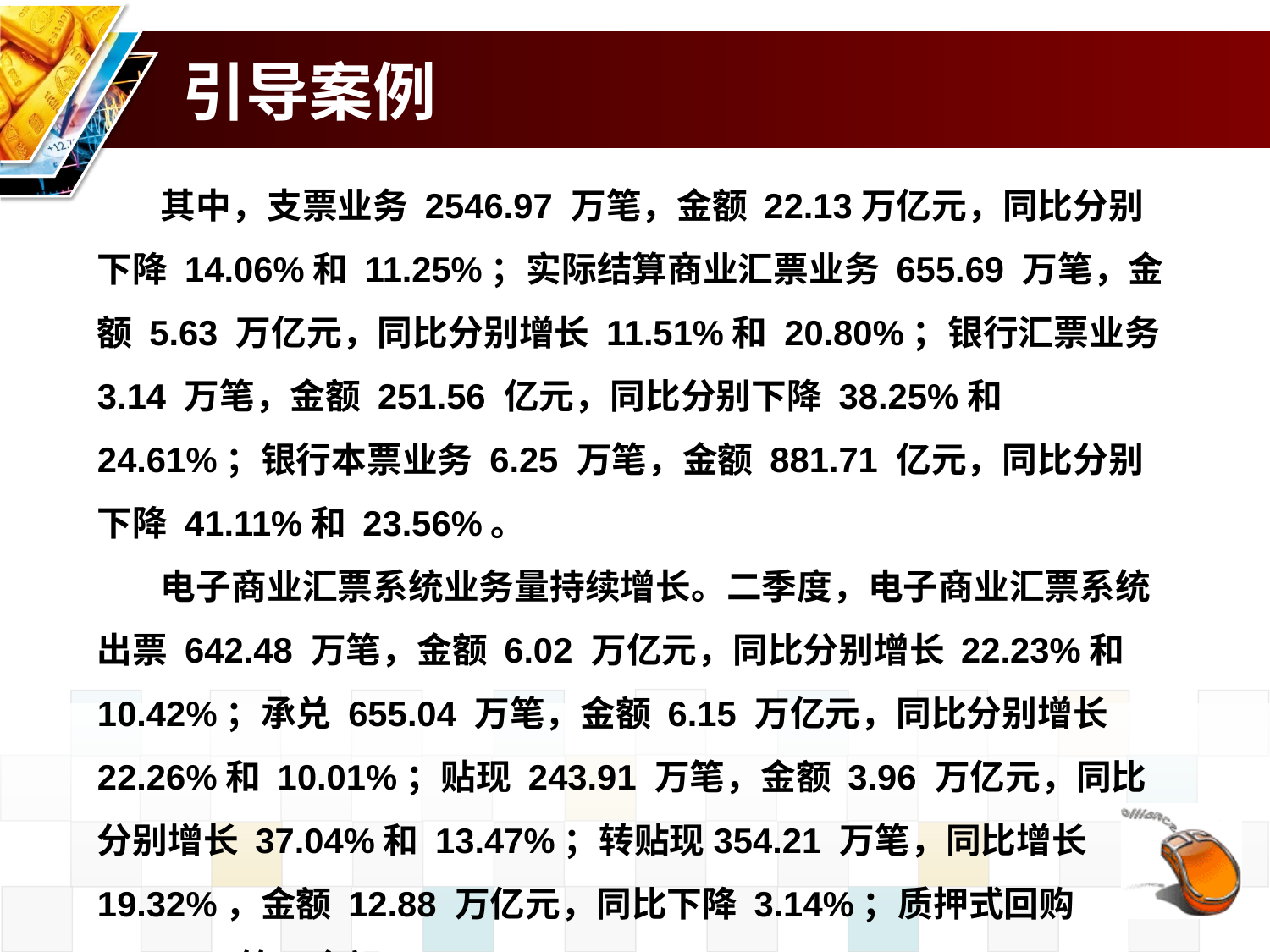

# 引导案例
其中，支票业务 2546.97 万笔，金额 22.13万亿元，同比分别下降 14.06%和 11.25%；实际结算商业汇票业务 655.69 万笔，金额 5.63 万亿元，同比分别增长 11.51%和 20.80%；银行汇票业务 3.14 万笔，金额 251.56 亿元，同比分别下降 38.25%和 24.61%；银行本票业务 6.25 万笔，金额 881.71 亿元，同比分别下降 41.11%和 23.56%。
电子商业汇票系统业务量持续增长。二季度，电子商业汇票系统出票 642.48 万笔，金额 6.02 万亿元，同比分别增长 22.23%和 10.42%；承兑 655.04 万笔，金额 6.15 万亿元，同比分别增长 22.26%和 10.01%；贴现 243.91 万笔，金额 3.96 万亿元，同比分别增长 37.04%和 13.47%；转贴现354.21 万笔，同比增长 19.32%，金额 12.88 万亿元，同比下降 3.14%；质押式回购 73.56 万笔，金额